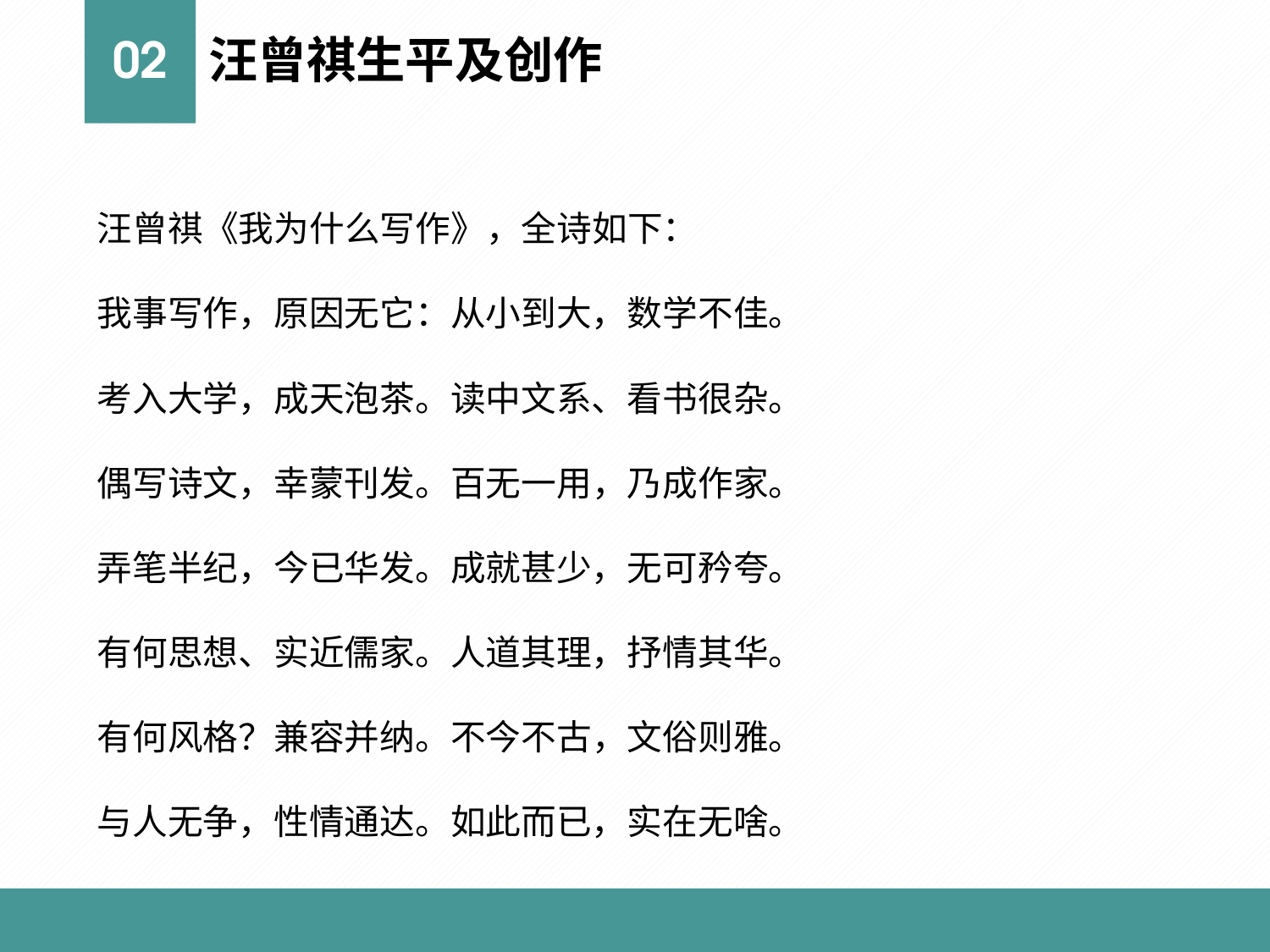

02
汪曾祺生平及创作
汪曾祺《我为什么写作》，全诗如下：

我事写作，原因无它：从小到大，数学不佳。

考入大学，成天泡茶。读中文系、看书很杂。

偶写诗文，幸蒙刊发。百无一用，乃成作家。

弄笔半纪，今已华发。成就甚少，无可矜夸。

有何思想、实近儒家。人道其理，抒情其华。

有何风格？兼容并纳。不今不古，文俗则雅。

与人无争，性情通达。如此而已，实在无啥。